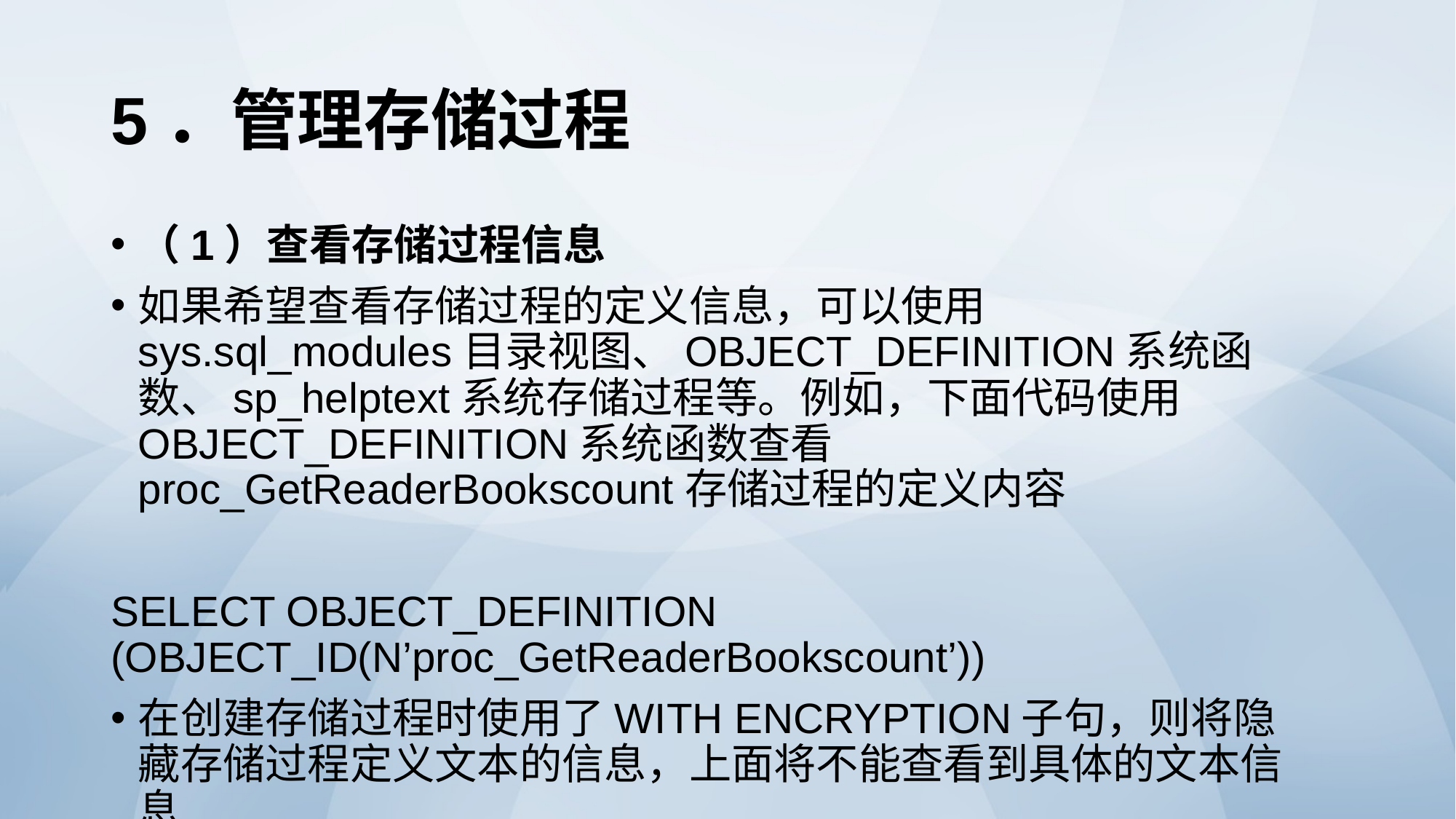

# 5．管理存储过程
（1）查看存储过程信息
如果希望查看存储过程的定义信息，可以使用sys.sql_modules目录视图、OBJECT_DEFINITION系统函数、sp_helptext系统存储过程等。例如，下面代码使用OBJECT_DEFINITION系统函数查看proc_GetReaderBookscount存储过程的定义内容

SELECT OBJECT_DEFINITION (OBJECT_ID(N’proc_GetReaderBookscount’))
在创建存储过程时使用了WITH ENCRYPTION子句，则将隐藏存储过程定义文本的信息，上面将不能查看到具体的文本信息